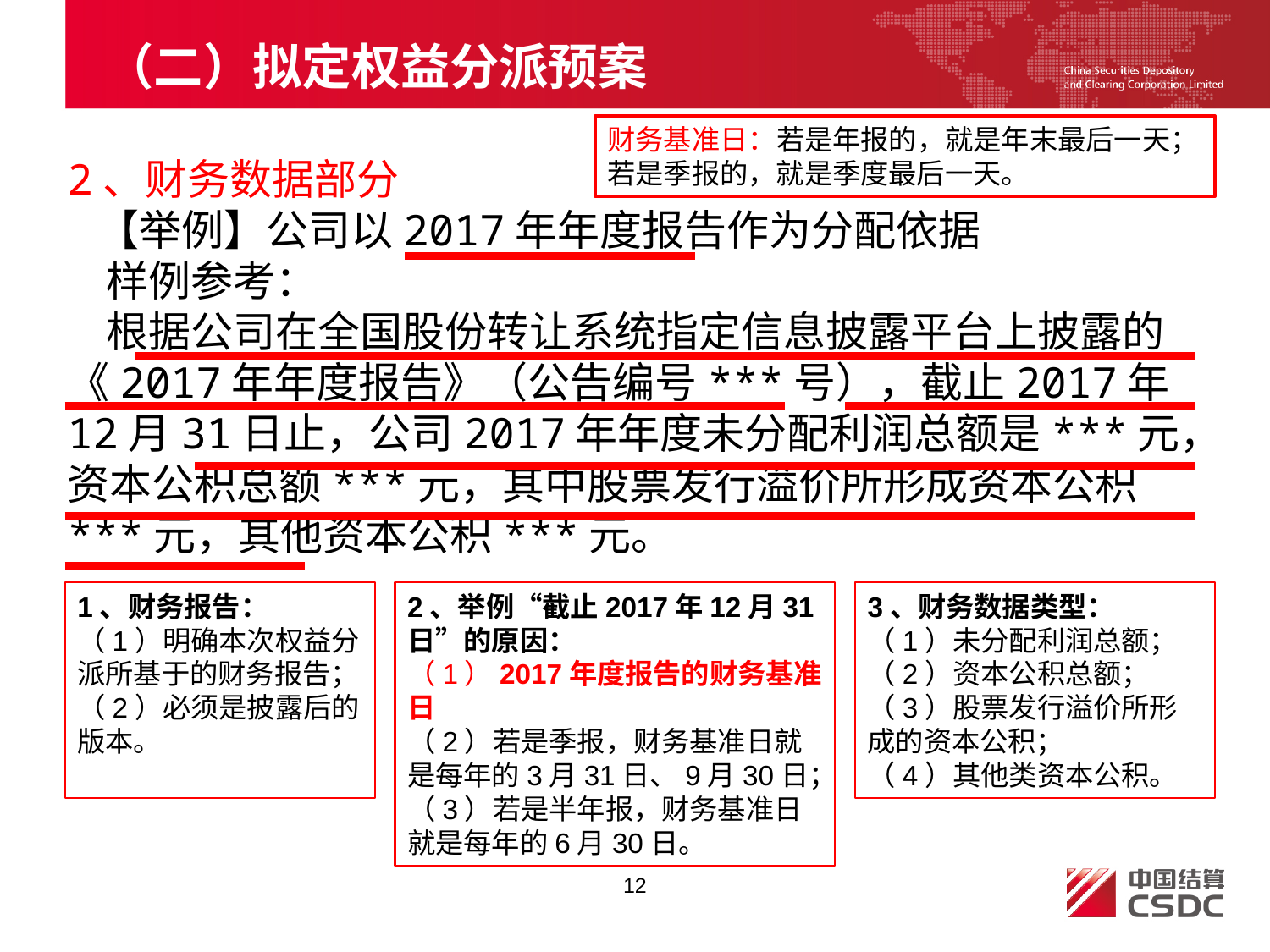

# （二）拟定权益分派预案
财务基准日：若是年报的，就是年末最后一天；若是季报的，就是季度最后一天。
2、财务数据部分
  【举例】公司以2017年年度报告作为分配依据
   样例参考：
   根据公司在全国股份转让系统指定信息披露平台上披露的《2017年年度报告》（公告编号***号），截止2017年12月31日止，公司2017年年度未分配利润总额是***元，资本公积总额***元，其中股票发行溢价所形成资本公积***元，其他资本公积***元。

1、财务报告：
（1）明确本次权益分派所基于的财务报告；
（2）必须是披露后的版本。

2、举例“截止2017年12月31日”的原因：
（1）2017年度报告的财务基准日
（2）若是季报，财务基准日就是每年的3月31日、9月30日；
（3）若是半年报，财务基准日就是每年的6月30日。
3、财务数据类型：
（1）未分配利润总额；
（2）资本公积总额；
（3）股票发行溢价所形成的资本公积；
（4）其他类资本公积。
12